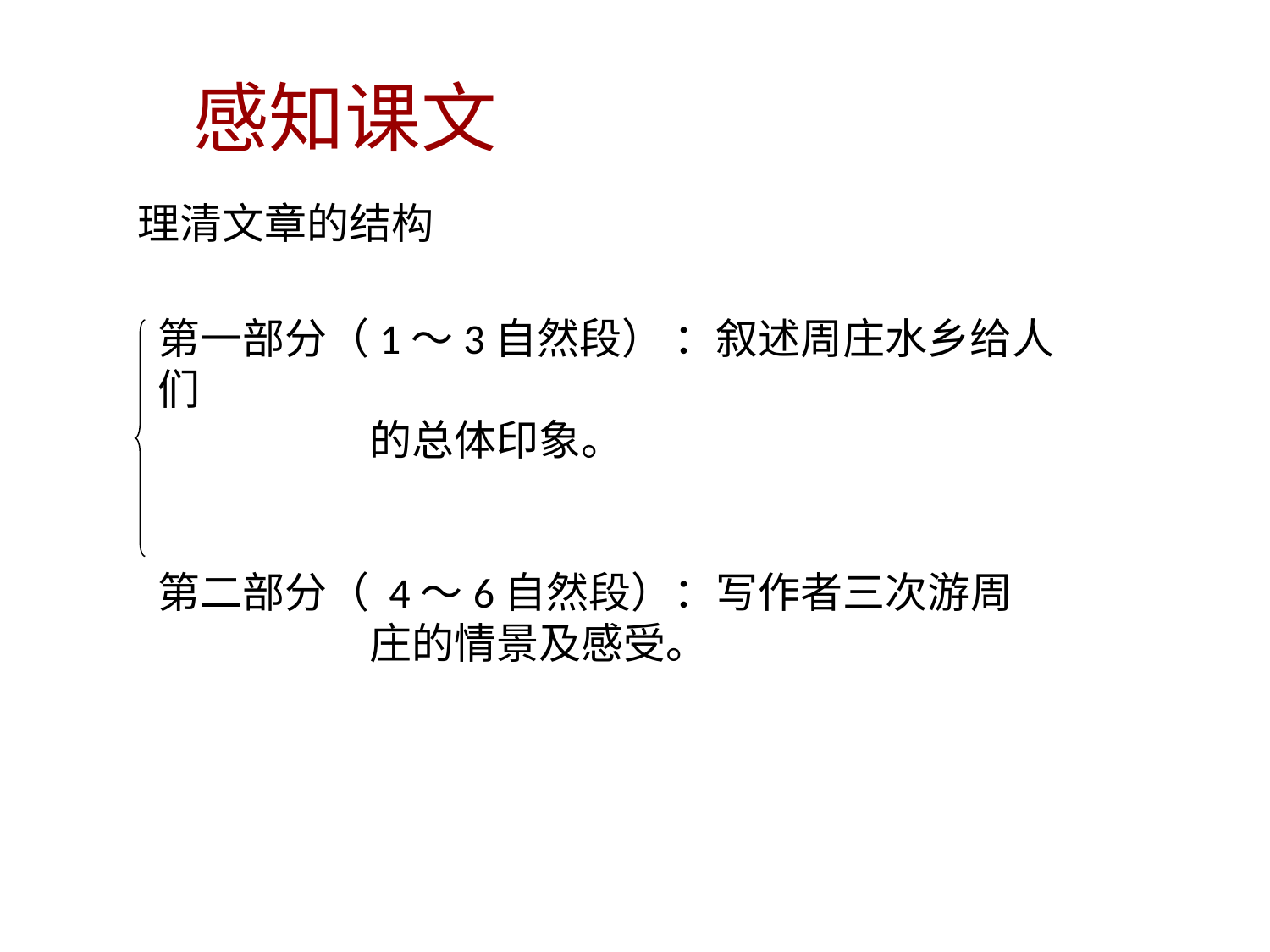

# 感知课文
理清文章的结构
第一部分（1～3自然段） ：叙述周庄水乡给人们
　　　　　的总体印象。

第二部分（ 4～6自然段）：写作者三次游周　
　　　　　庄的情景及感受。